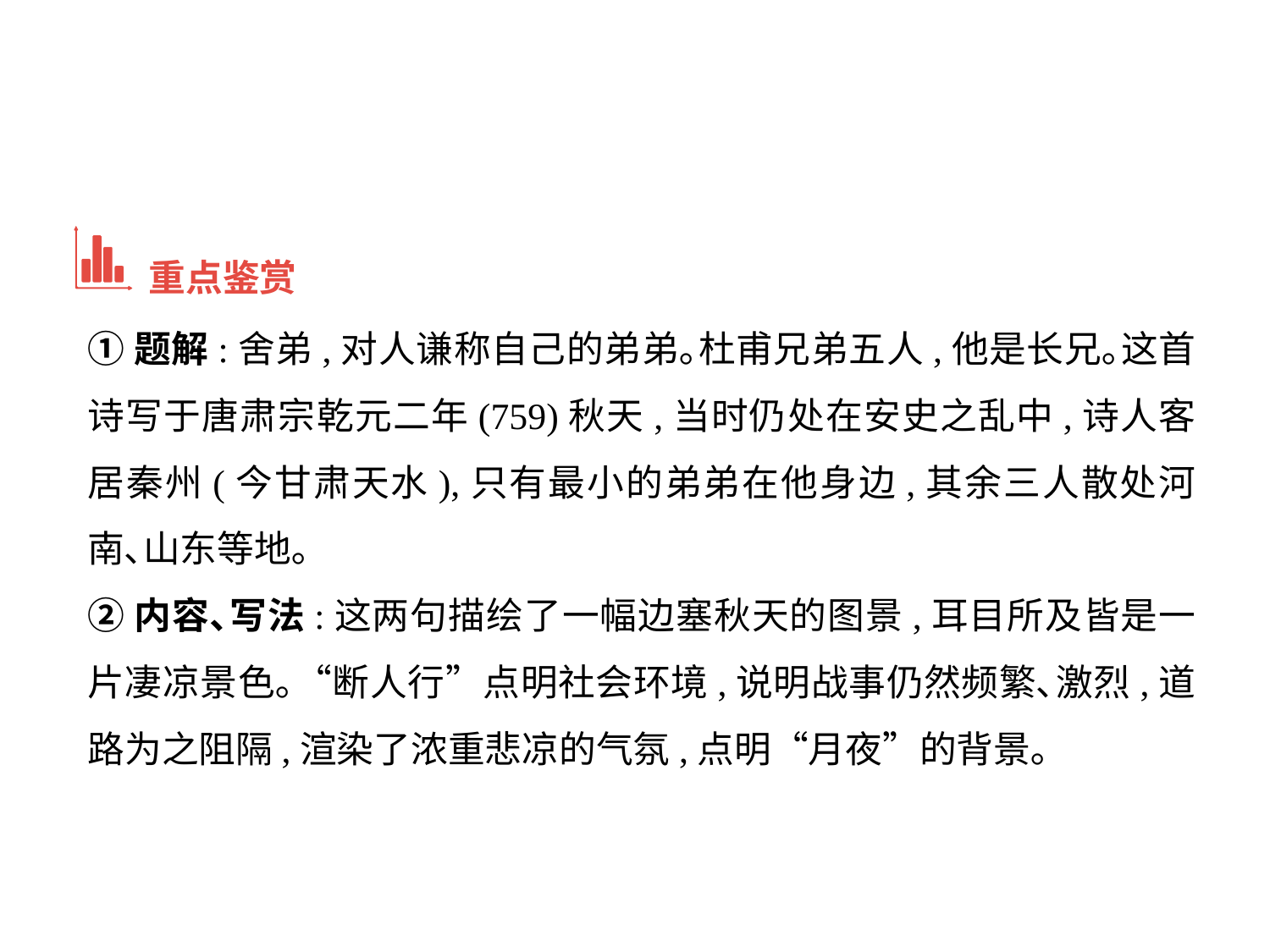

重点鉴赏
①题解:舍弟,对人谦称自己的弟弟｡杜甫兄弟五人,他是长兄｡这首诗写于唐肃宗乾元二年(759)秋天,当时仍处在安史之乱中,诗人客居秦州(今甘肃天水),只有最小的弟弟在他身边,其余三人散处河南､山东等地｡
②内容､写法:这两句描绘了一幅边塞秋天的图景,耳目所及皆是一片凄凉景色｡“断人行”点明社会环境,说明战事仍然频繁､激烈,道路为之阻隔,渲染了浓重悲凉的气氛,点明“月夜”的背景｡